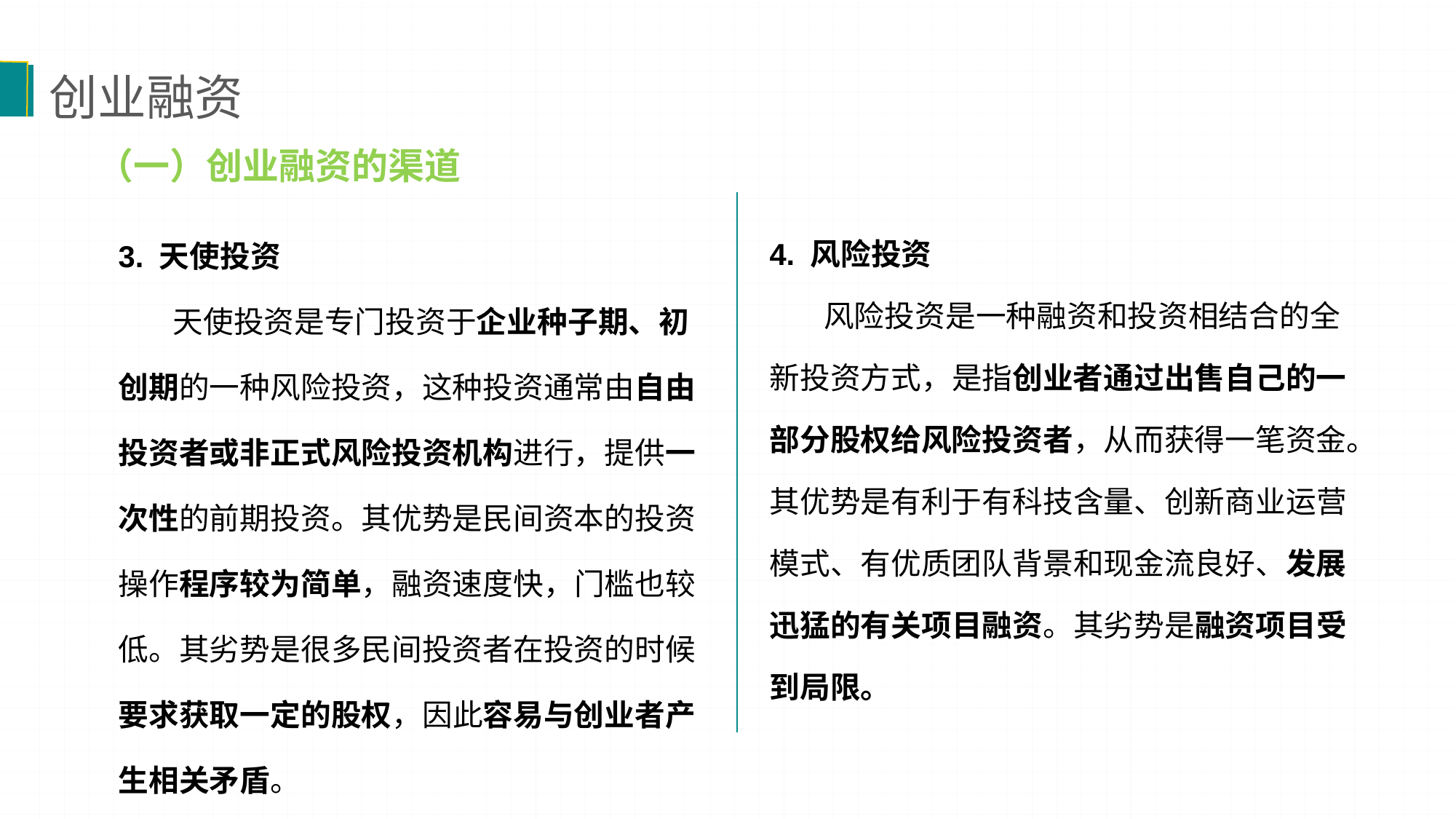

创业融资

（一）创业融资的渠道
4. 风险投资
       风险投资是一种融资和投资相结合的全新投资方式，是指创业者通过出售自己的一部分股权给风险投资者，从而获得一笔资金。其优势是有利于有科技含量、创新商业运营模式、有优质团队背景和现金流良好、发展迅猛的有关项目融资。其劣势是融资项目受到局限。
3. 天使投资
       天使投资是专门投资于企业种子期、初创期的一种风险投资，这种投资通常由自由投资者或非正式风险投资机构进行，提供一次性的前期投资。其优势是民间资本的投资操作程序较为简单，融资速度快，门槛也较低。其劣势是很多民间投资者在投资的时候要求获取一定的股权，因此容易与创业者产生相关矛盾。